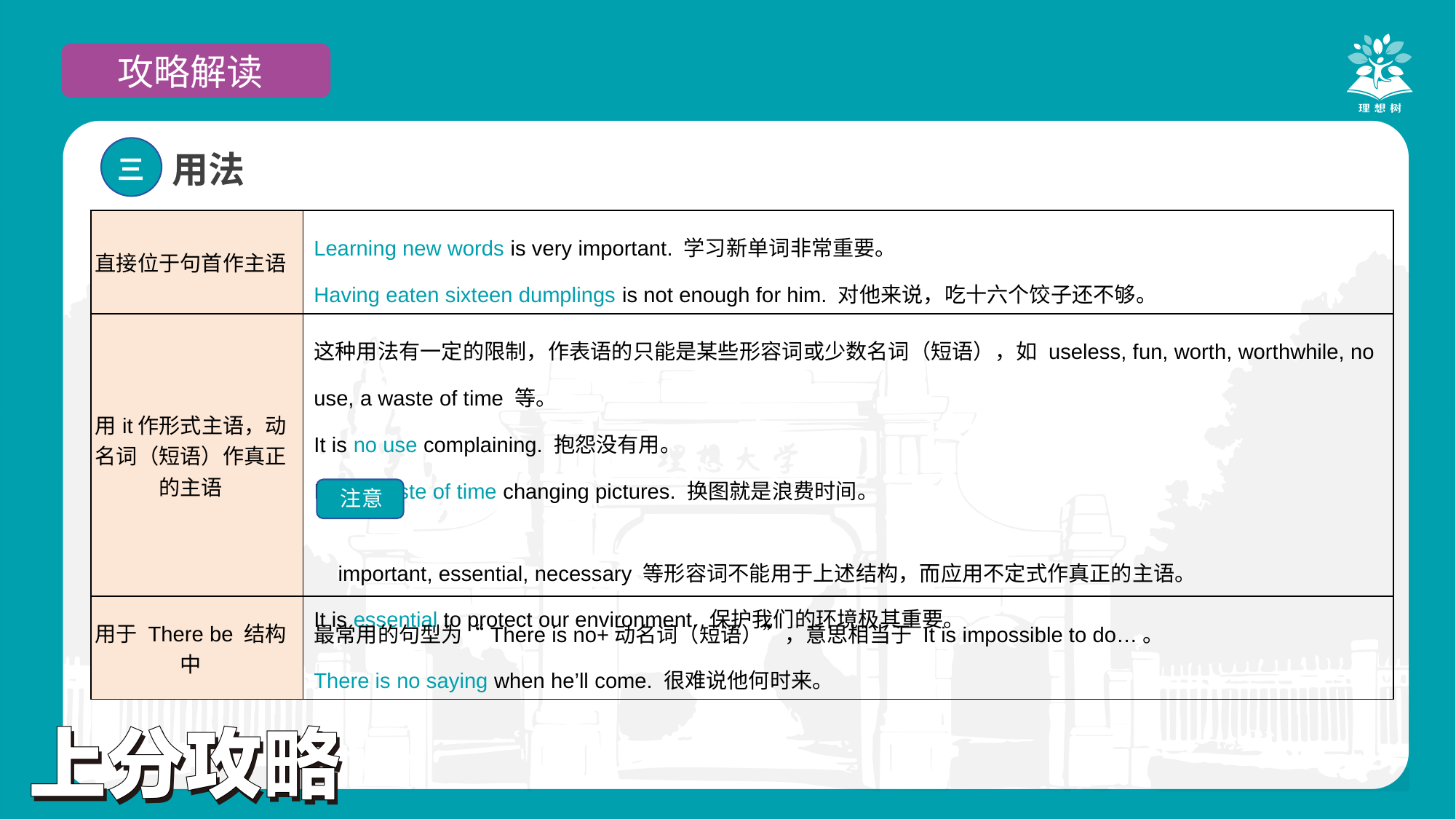

攻略解读

三
用法
| 直接位于句首作主语 | Learning new words is very important. 学习新单词非常重要。 Having eaten sixteen dumplings is not enough for him. 对他来说，吃十六个饺子还不够。 |
| --- | --- |
| 用it作形式主语，动名词（短语）作真正的主语 | 这种用法有一定的限制，作表语的只能是某些形容词或少数名词（短语），如 useless, fun, worth, worthwhile, no use, a waste of time 等。 It is no use complaining. 抱怨没有用。 It is a waste of time changing pictures. 换图就是浪费时间。 important, essential, necessary 等形容词不能用于上述结构，而应用不定式作真正的主语。 It is essential to protect our environment. 保护我们的环境极其重要。 |
| 用于 There be 结构中 | 最常用的句型为“There is no+动名词（短语）”，意思相当于 It is impossible to do…。 There is no saying when he’ll come. 很难说他何时来。 |

注意